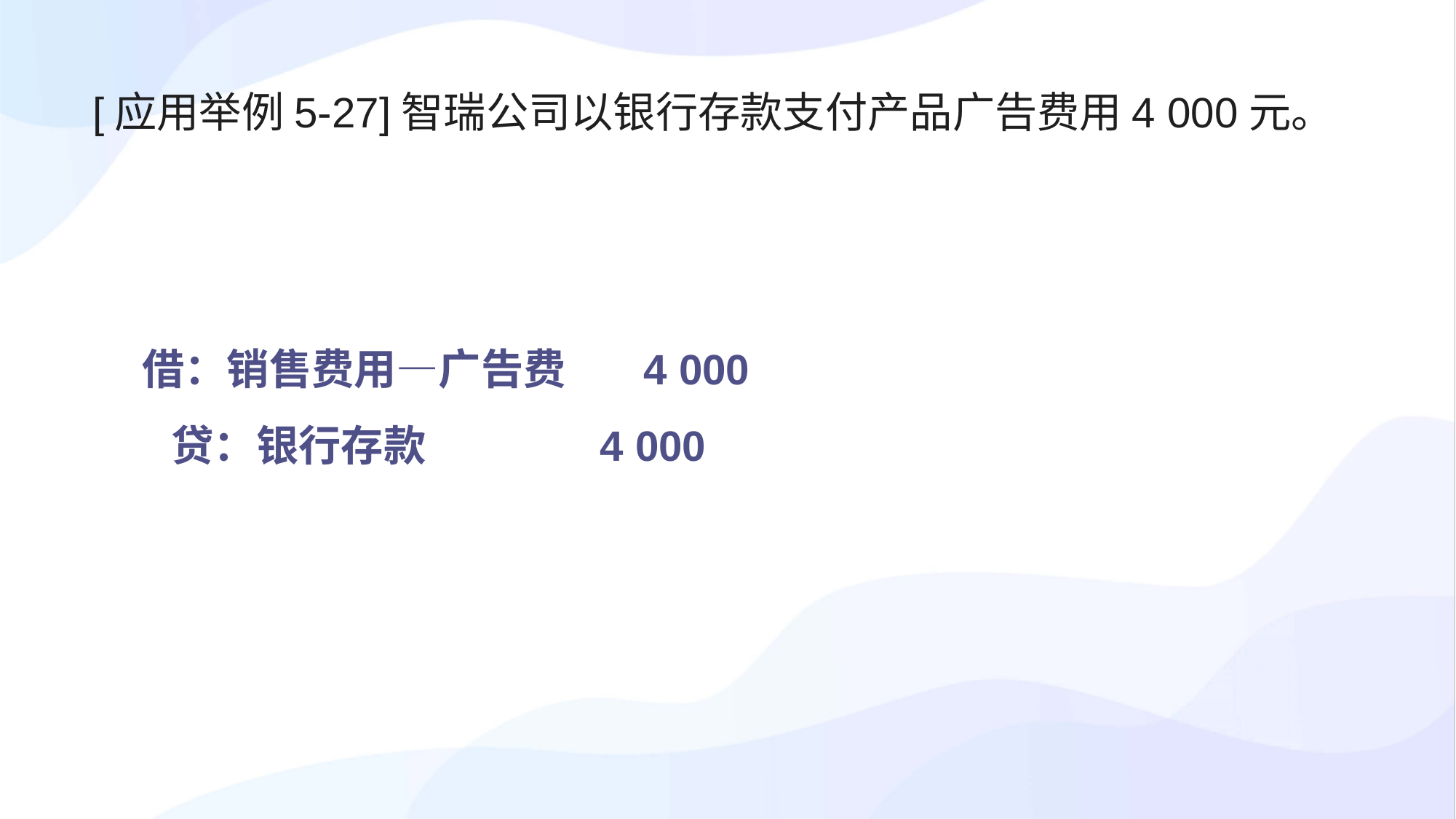

[应用举例5-27]智瑞公司以银行存款支付产品广告费用4 000元。
借：销售费用—广告费       4 000
  贷：银行存款                 4 000